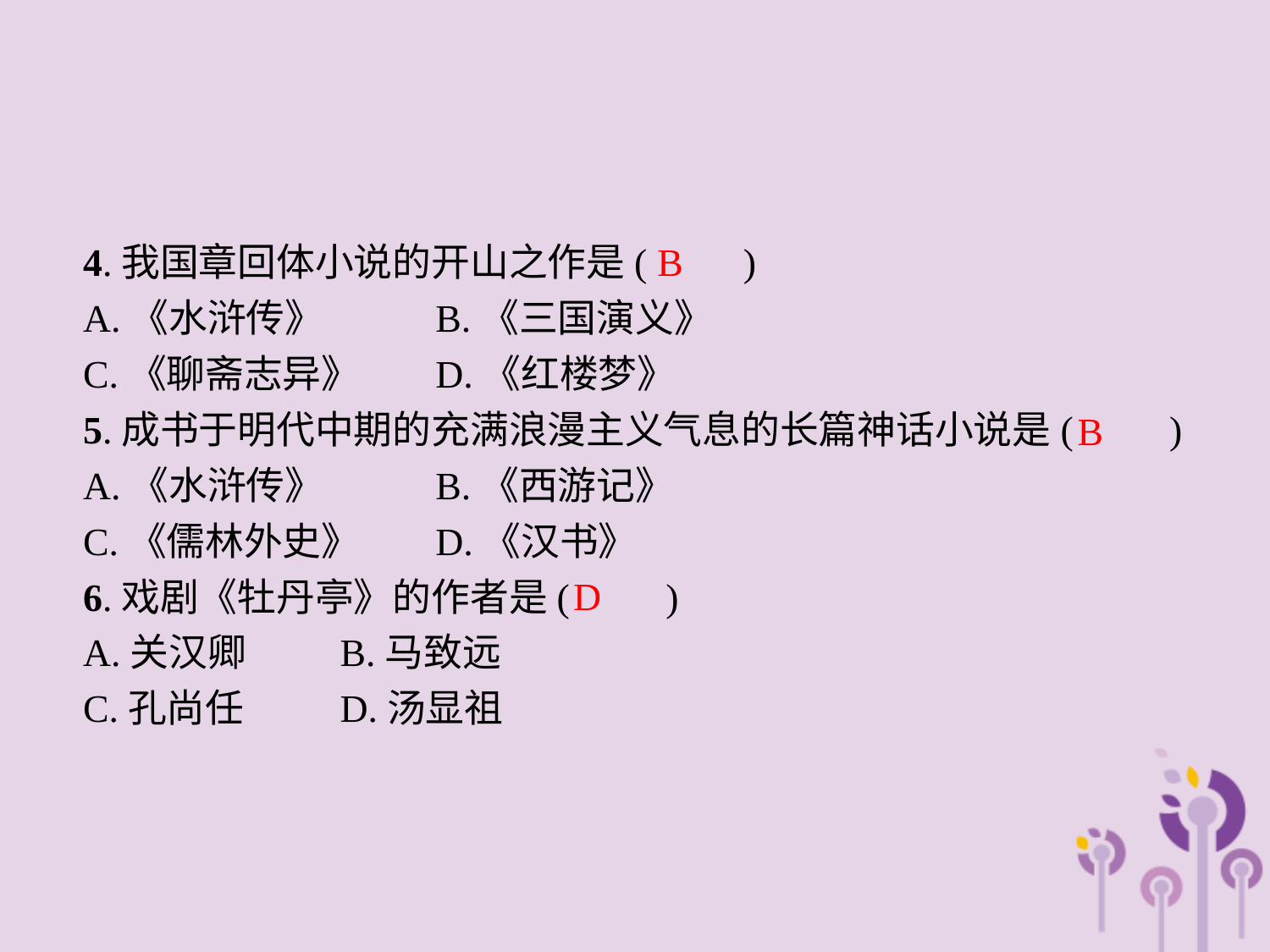

4.我国章回体小说的开山之作是(　　)
A.《水浒传》		B.《三国演义》
C.《聊斋志异》	D.《红楼梦》
5.成书于明代中期的充满浪漫主义气息的长篇神话小说是(　　)
A.《水浒传》		B.《西游记》
C.《儒林外史》	D.《汉书》
6.戏剧《牡丹亭》的作者是(　　)
A.关汉卿	B.马致远
C.孔尚任	D.汤显祖
B
B
D